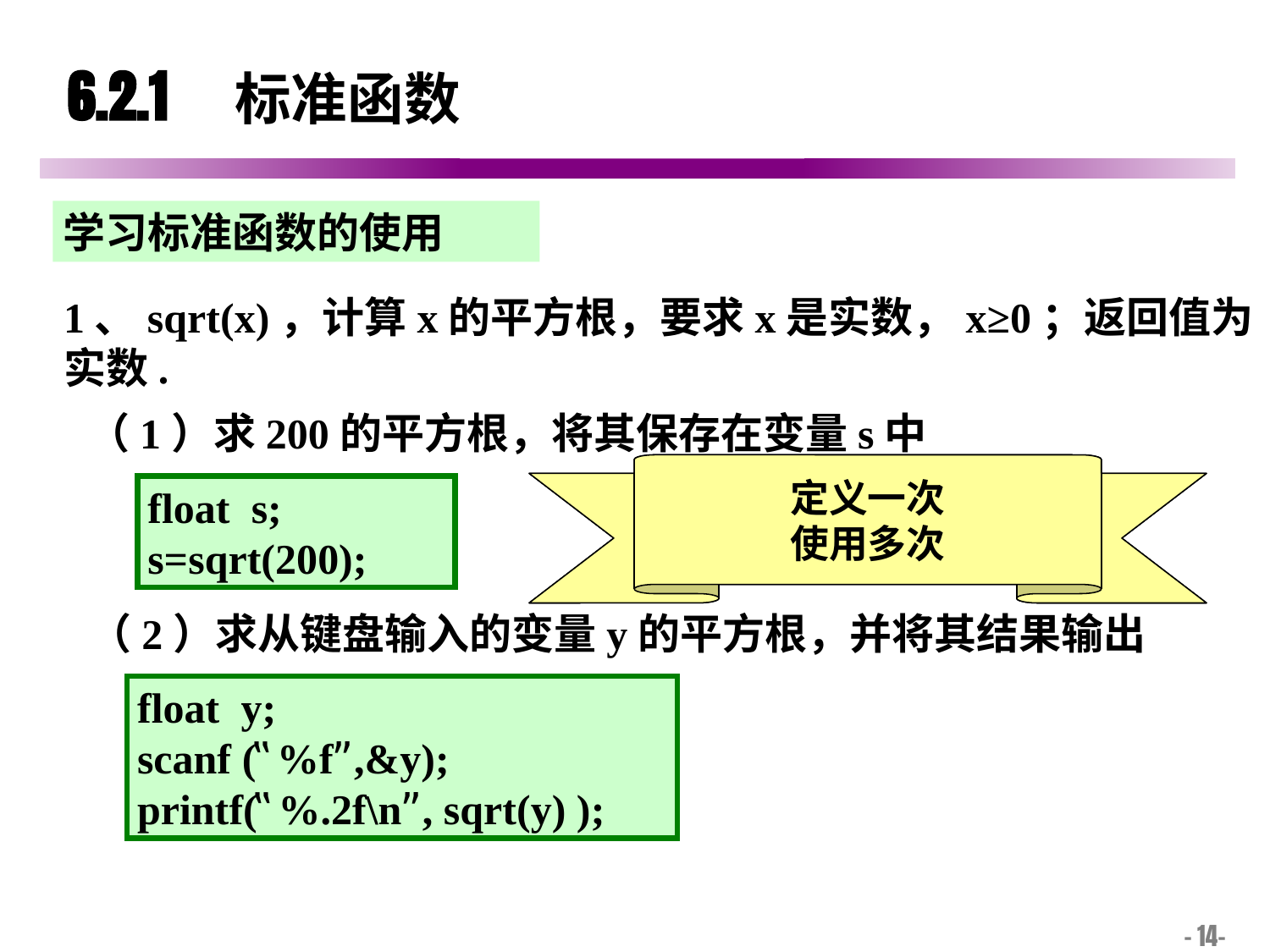

# 6.2.1    标准函数
学习标准函数的使用
1、sqrt(x)，计算x的平方根，要求x是实数，x≥0；返回值为实数.
（1）求200的平方根，将其保存在变量s中
对不同的数据进行
相同加工处理
定义一次
使用多次
float  s;
s=sqrt(200);
（2）求从键盘输入的变量y的平方根，并将其结果输出
float  y;
scanf (“%f”,&y);
printf(“%.2f\n”, sqrt(y) );
 - 14-